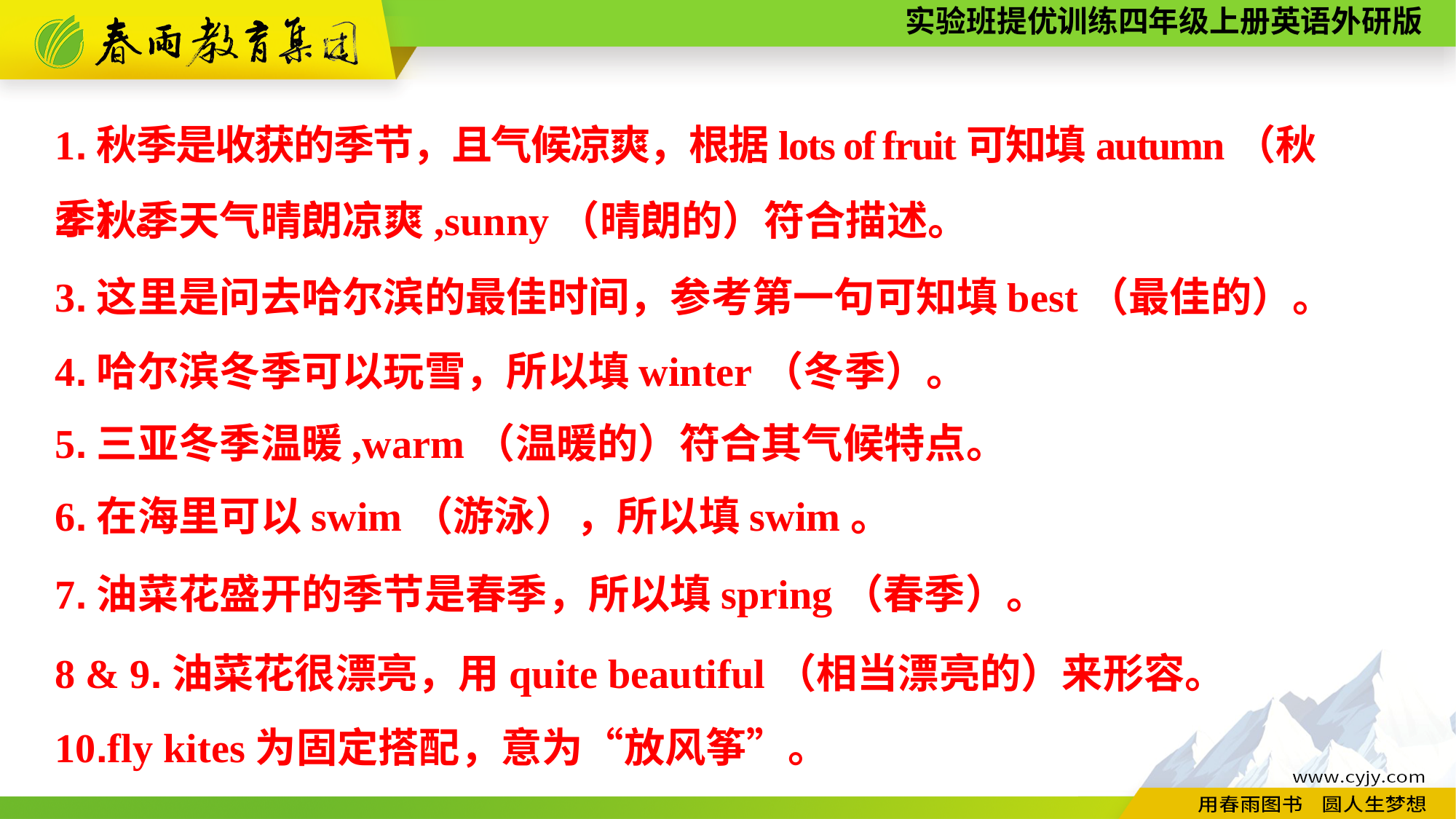

1.秋季是收获的季节，且气候凉爽，根据lots of fruit可知填autumn（秋季）。
2.秋季天气晴朗凉爽,sunny（晴朗的）符合描述。
3.这里是问去哈尔滨的最佳时间，参考第一句可知填best（最佳的）。
4.哈尔滨冬季可以玩雪，所以填winter（冬季）。
5.三亚冬季温暖,warm（温暖的）符合其气候特点。
6.在海里可以swim（游泳），所以填swim。
7.油菜花盛开的季节是春季，所以填spring（春季）。
8 & 9.油菜花很漂亮，用quite beautiful（相当漂亮的）来形容。
10.fly kites为固定搭配，意为“放风筝”。